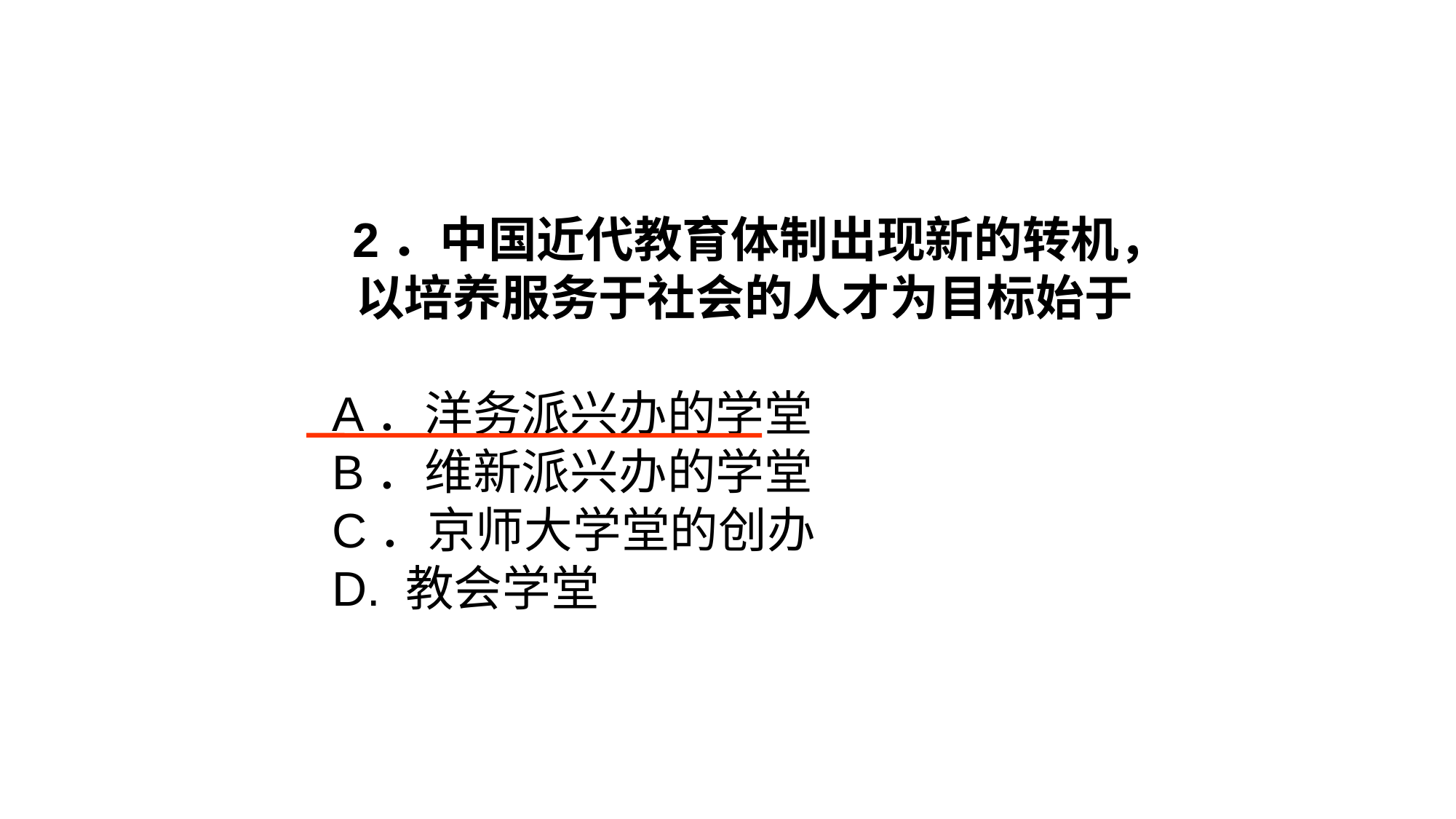

2．中国近代教育体制出现新的转机，以培养服务于社会的人才为目标始于

A．洋务派兴办的学堂
B．维新派兴办的学堂
C．京师大学堂的创办
D. 教会学堂